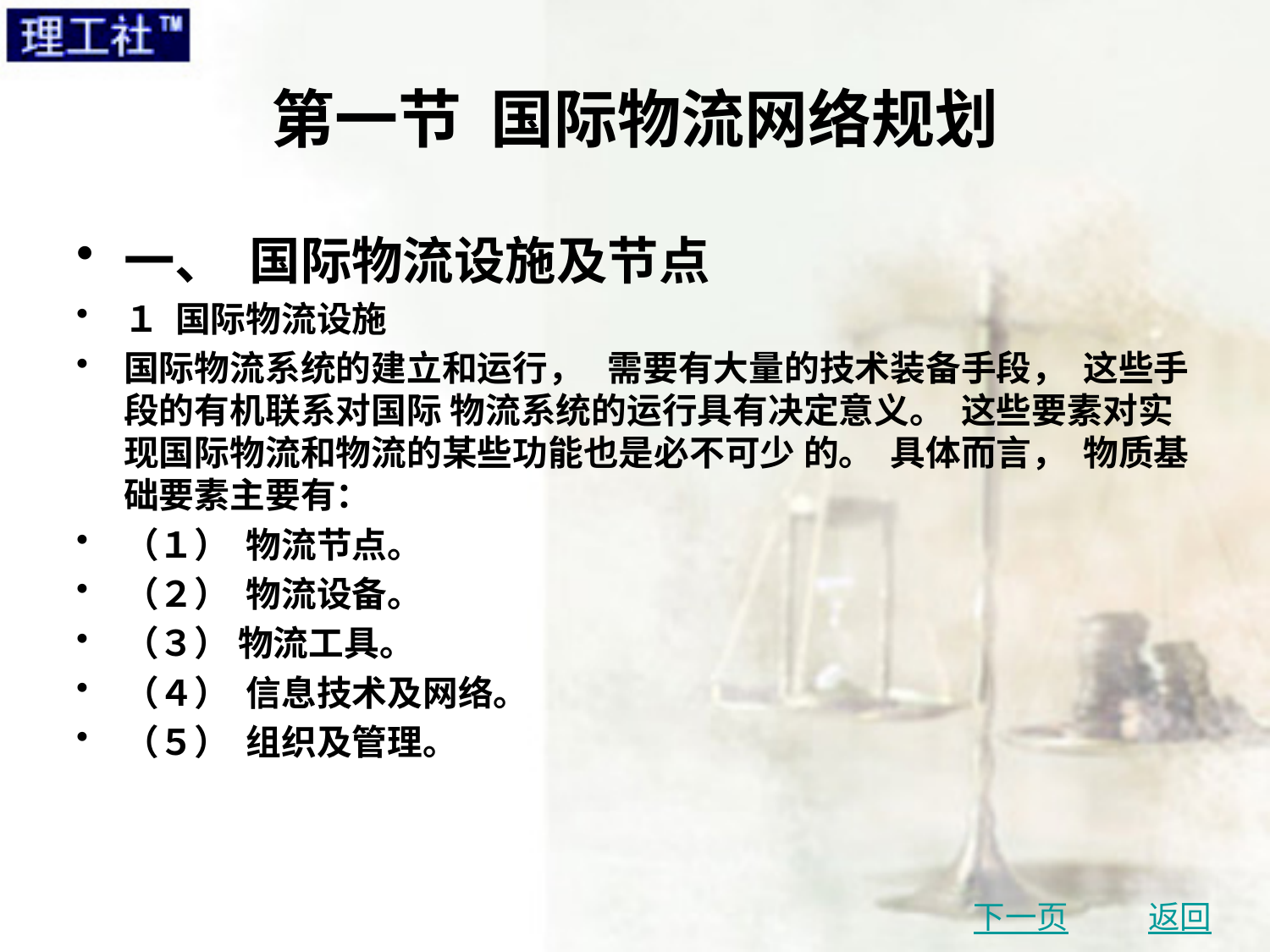

# 第一节  国际物流网络规划
一、  国际物流设施及节点
１  国际物流设施
国际物流系统的建立和运行，   需要有大量的技术装备手段，  这些手段的有机联系对国际 物流系统的运行具有决定意义。  这些要素对实现国际物流和物流的某些功能也是必不可少 的。  具体而言，  物质基础要素主要有：
（１）  物流节点。
（２）  物流设备。
（３） 物流工具。
（４）  信息技术及网络。
（５）  组织及管理。
下一页
返回